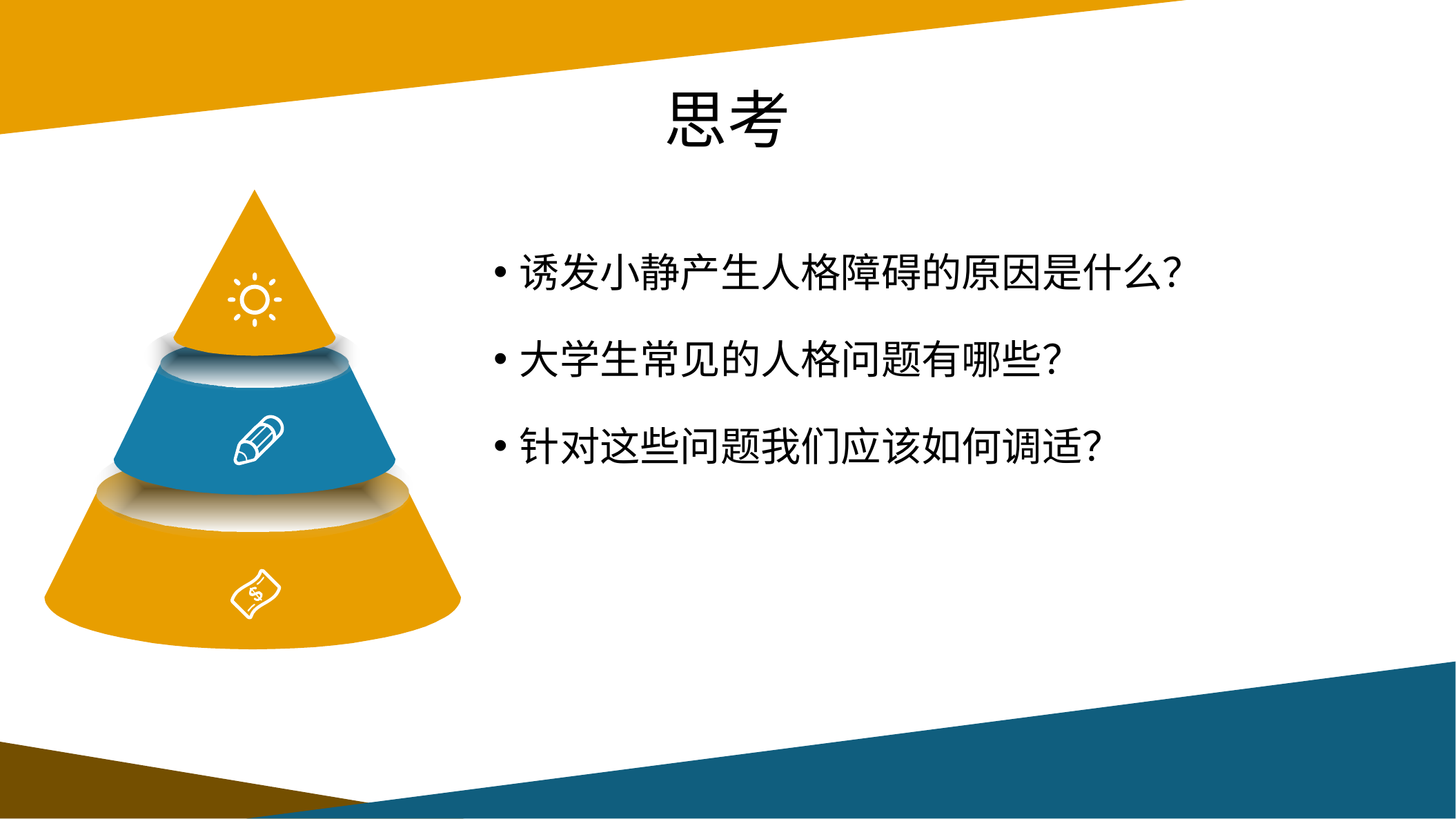

# 思考

诱发小静产生人格障碍的原因是什么？
大学生常见的人格问题有哪些？
针对这些问题我们应该如何调适？